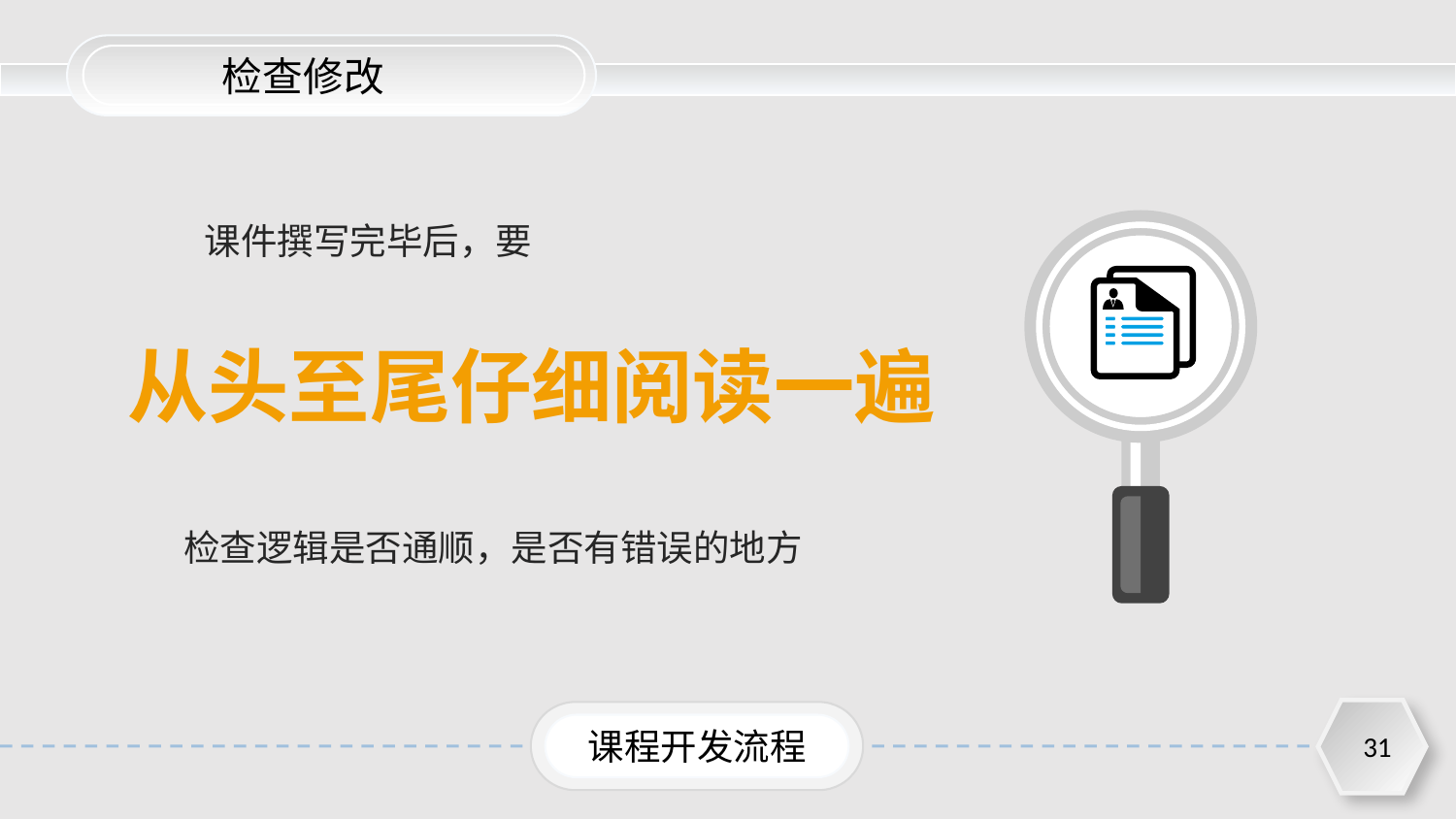

检查修改
课件撰写完毕后，要

从头至尾仔细阅读一遍
检查逻辑是否通顺，是否有错误的地方
课程开发流程